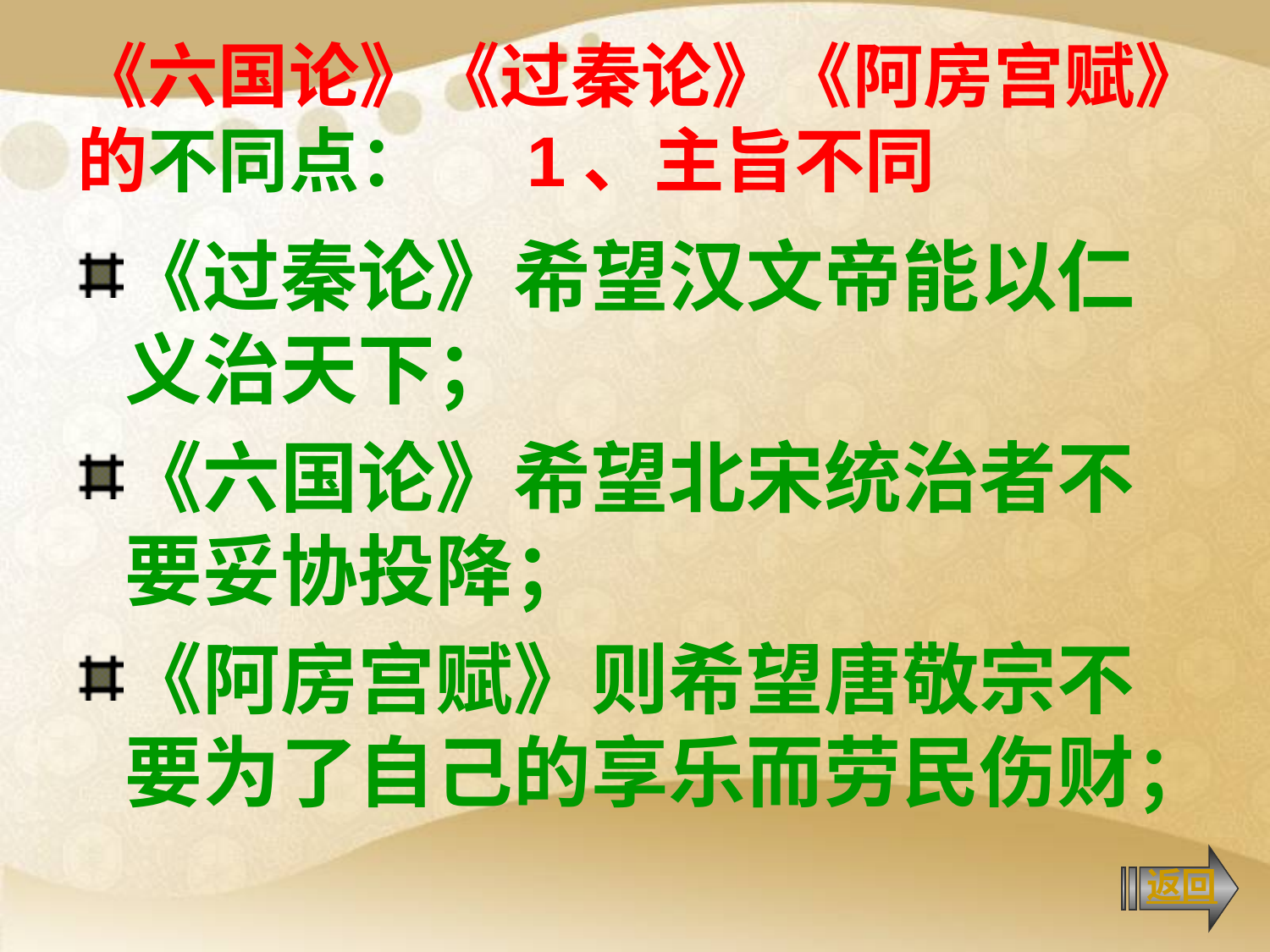

《六国论》《过秦论》《阿房宫赋》  的不同点：     1、主旨不同
《过秦论》希望汉文帝能以仁义治天下；
《六国论》希望北宋统治者不要妥协投降；
《阿房宫赋》则希望唐敬宗不要为了自己的享乐而劳民伤财；
返回